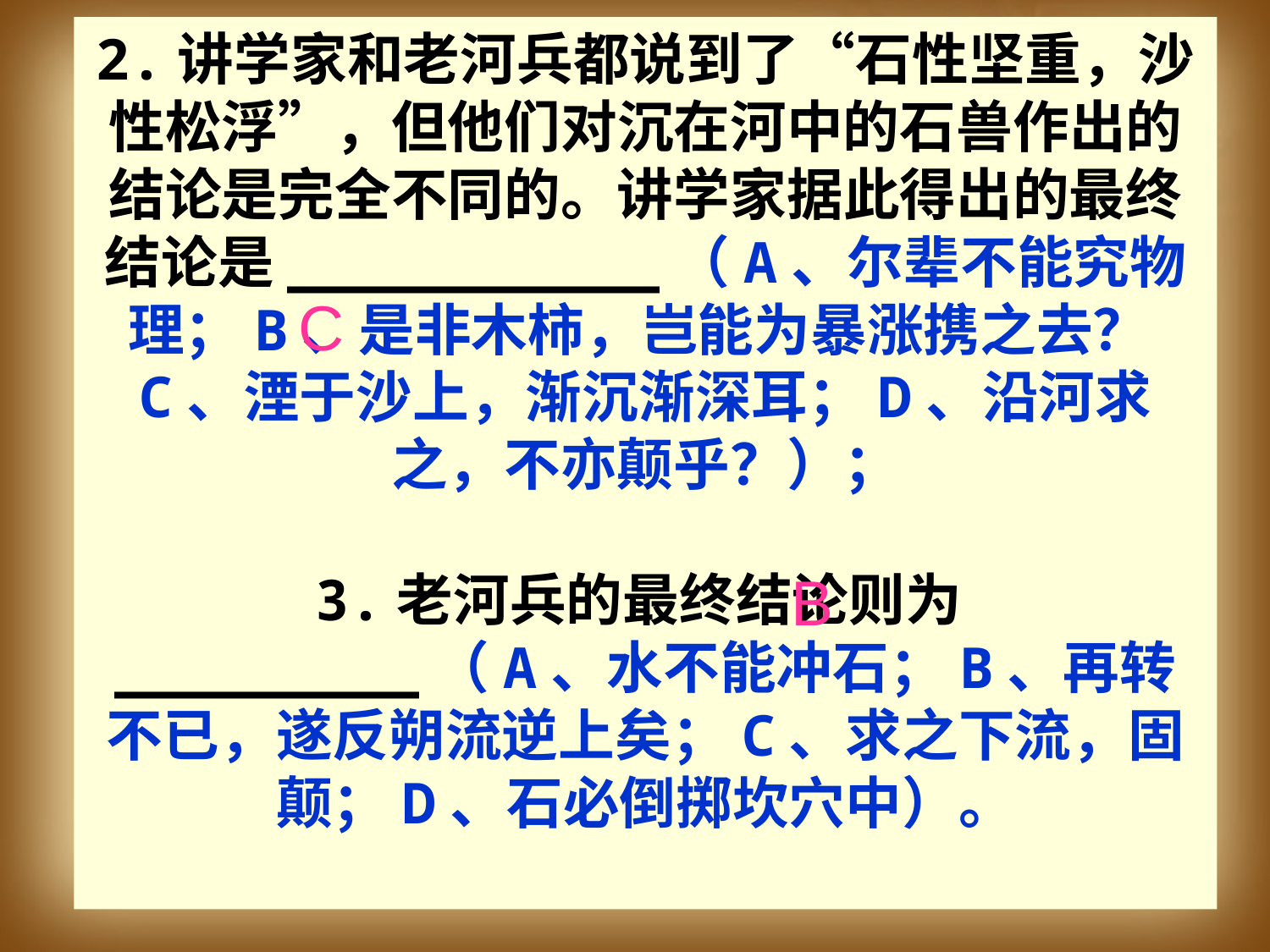

2.讲学家和老河兵都说到了“石性坚重，沙性松浮”，但他们对沉在河中的石兽作出的结论是完全不同的。讲学家据此得出的最终结论是___________（A、尔辈不能究物理；B、是非木柿，岂能为暴涨携之去？C、湮于沙上，渐沉渐深耳；D、沿河求之，不亦颠乎？）；

3.老河兵的最终结论则为_________（A、水不能冲石；B、再转不已，遂反朔流逆上矣；C、求之下流，固颠；D、石必倒掷坎穴中）。

C
B